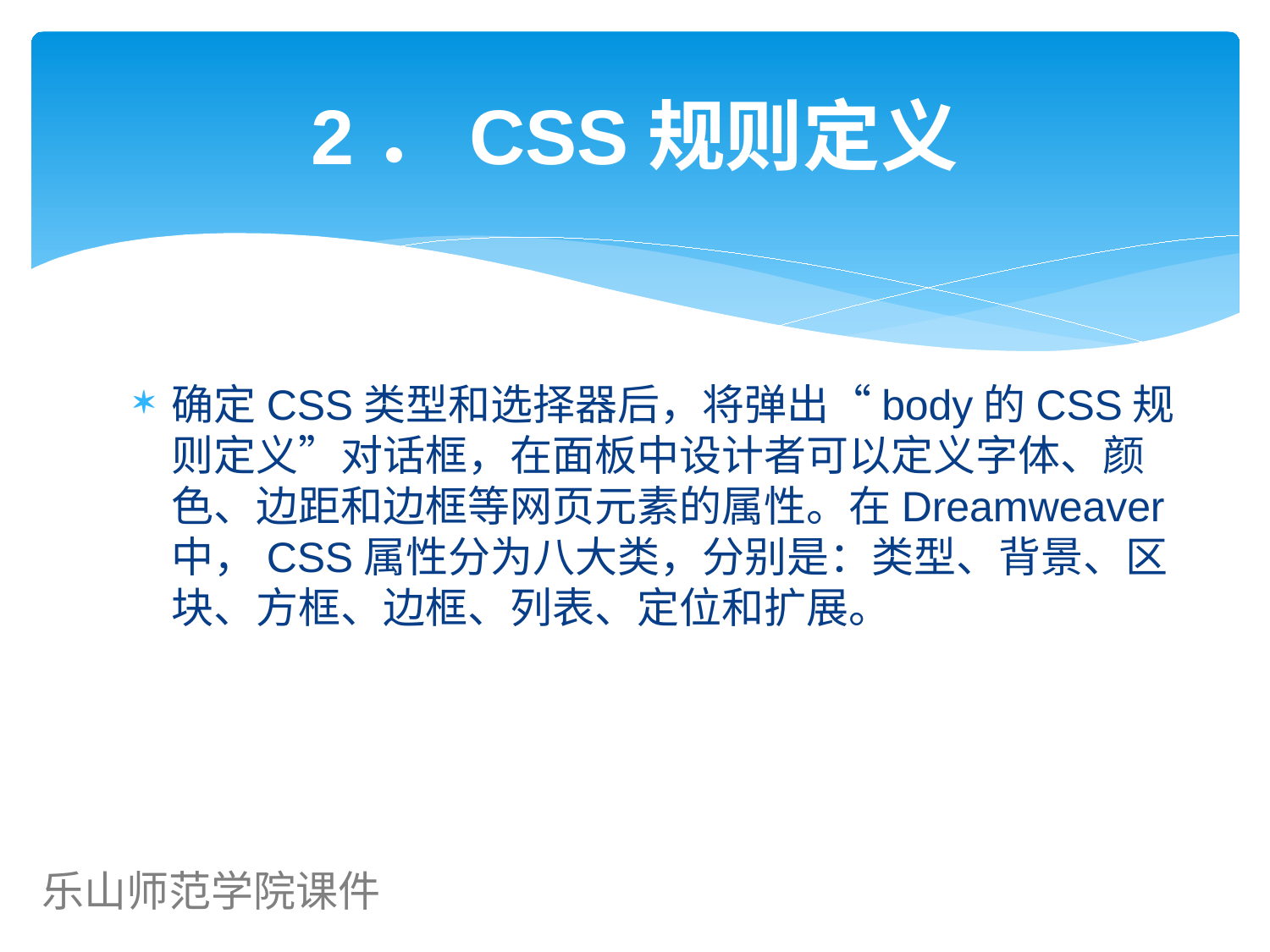

# 2．CSS规则定义
确定CSS类型和选择器后，将弹出“body的CSS规则定义”对话框，在面板中设计者可以定义字体、颜色、边距和边框等网页元素的属性。在Dreamweaver中，CSS属性分为八大类，分别是：类型、背景、区块、方框、边框、列表、定位和扩展。